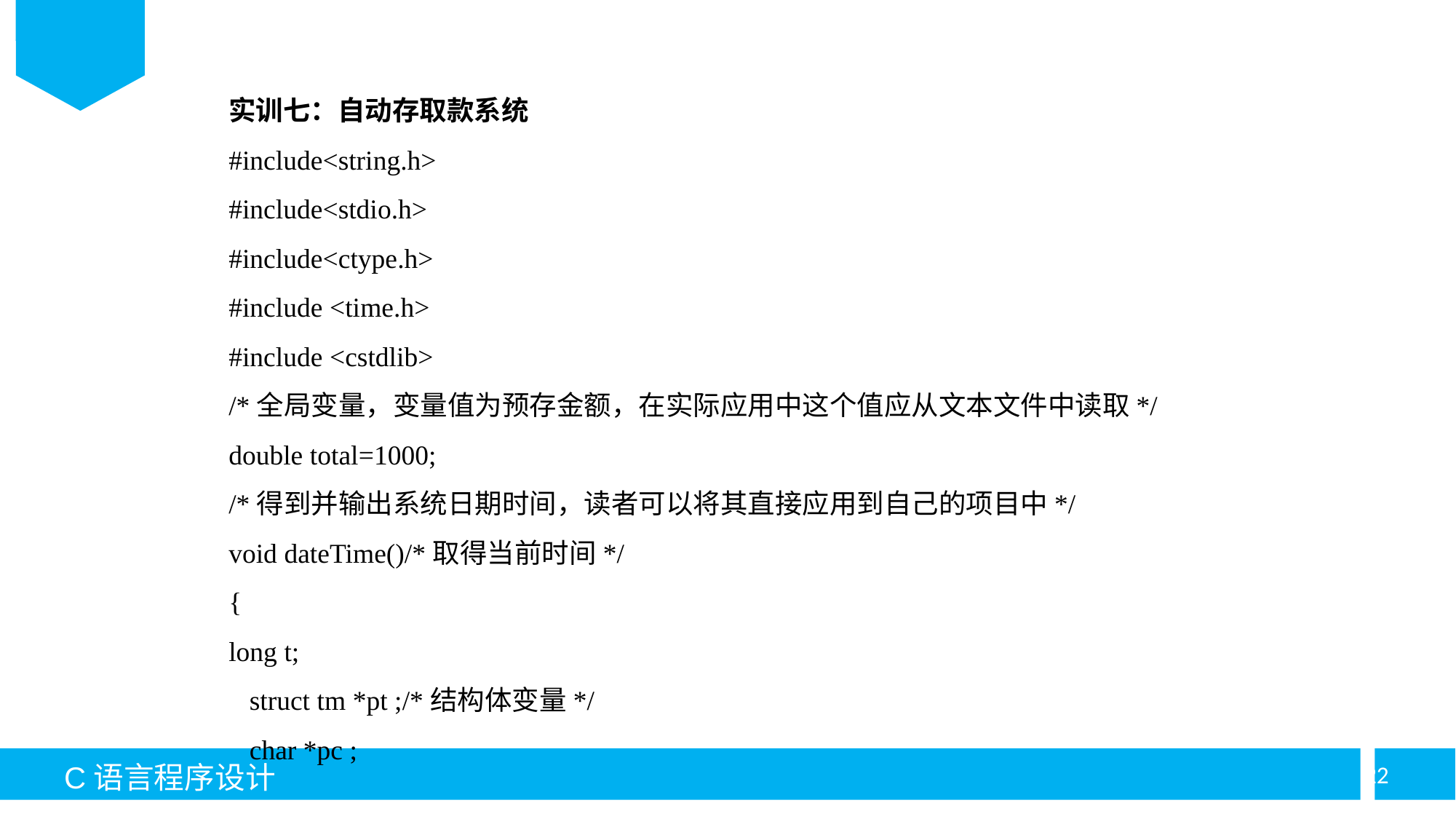

实训七：自动存取款系统
#include<string.h>
#include<stdio.h>
#include<ctype.h>
#include <time.h>
#include <cstdlib>
/*全局变量，变量值为预存金额，在实际应用中这个值应从文本文件中读取*/
double total=1000;
/*得到并输出系统日期时间，读者可以将其直接应用到自己的项目中*/
void dateTime()/*取得当前时间*/
{
long t;
   struct tm *pt ;/*结构体变量*/
   char *pc ;